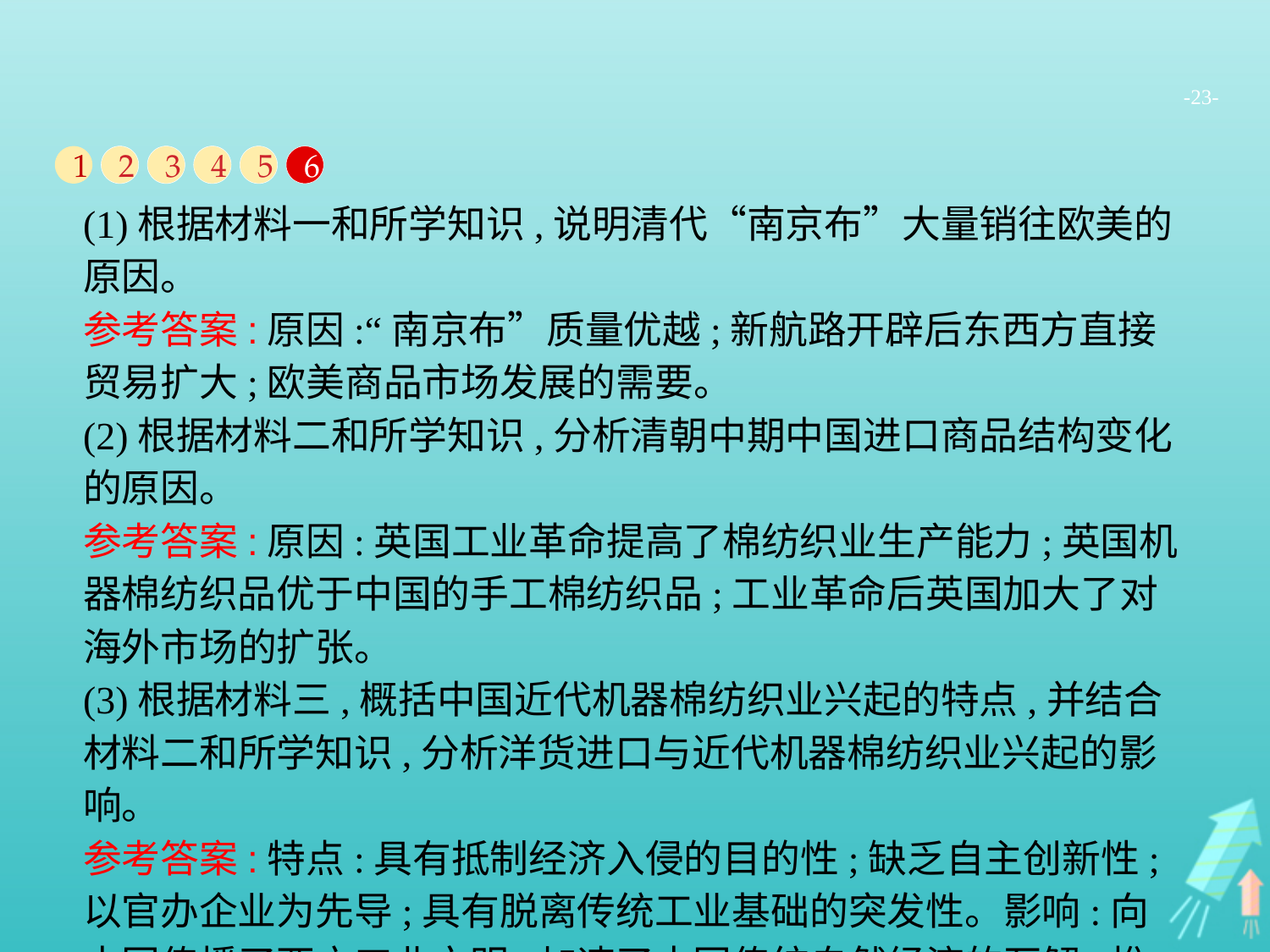

-23-
1
2
3
4
5
6
(1)根据材料一和所学知识,说明清代“南京布”大量销往欧美的原因。
参考答案:原因:“南京布”质量优越;新航路开辟后东西方直接贸易扩大;欧美商品市场发展的需要。
(2)根据材料二和所学知识,分析清朝中期中国进口商品结构变化的原因。
参考答案:原因:英国工业革命提高了棉纺织业生产能力;英国机器棉纺织品优于中国的手工棉纺织品;工业革命后英国加大了对海外市场的扩张。
(3)根据材料三,概括中国近代机器棉纺织业兴起的特点,并结合材料二和所学知识,分析洋货进口与近代机器棉纺织业兴起的影响。
参考答案:特点:具有抵制经济入侵的目的性;缺乏自主创新性;以官办企业为先导;具有脱离传统工业基础的突发性。影响:向中国传播了西方工业文明;加速了中国传统自然经济的瓦解;推动了中国工业的近代化发展;改变了中国民众传统的生活用品结构。